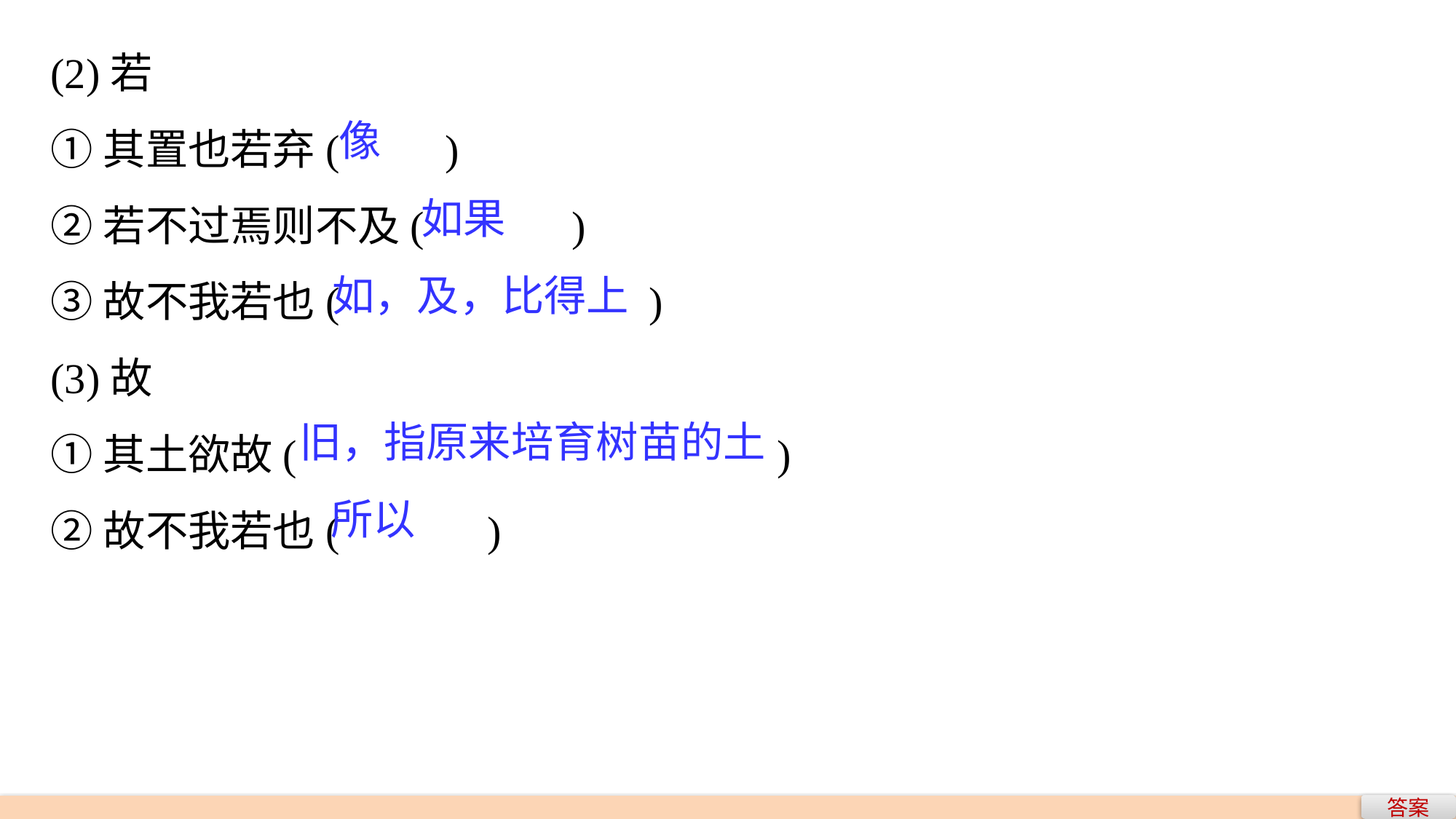

(2)若
①其置也若弃(　　)
②若不过焉则不及(　　　)
③故不我若也(　　　		　)
(3)故
①其土欲故(　　　			　  )
②故不我若也(　　　)
像
如果
如，及，比得上
旧，指原来培育树苗的土
所以
答案